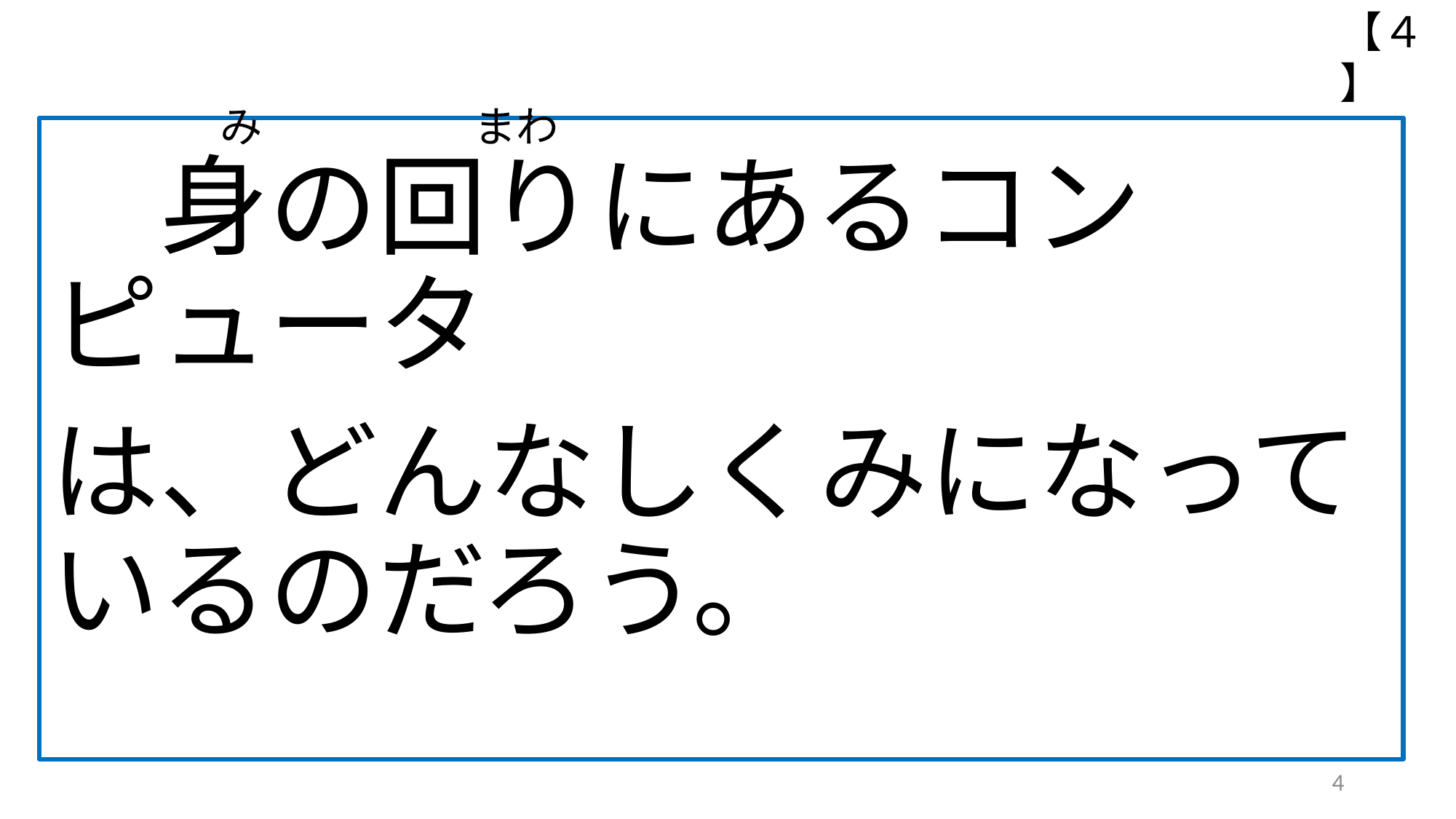

【４】
# み　　　　　まわ 　身の回りにあるコンピュータ　　　　　　　　　　 は、どんなしくみになっているのだろう。
4